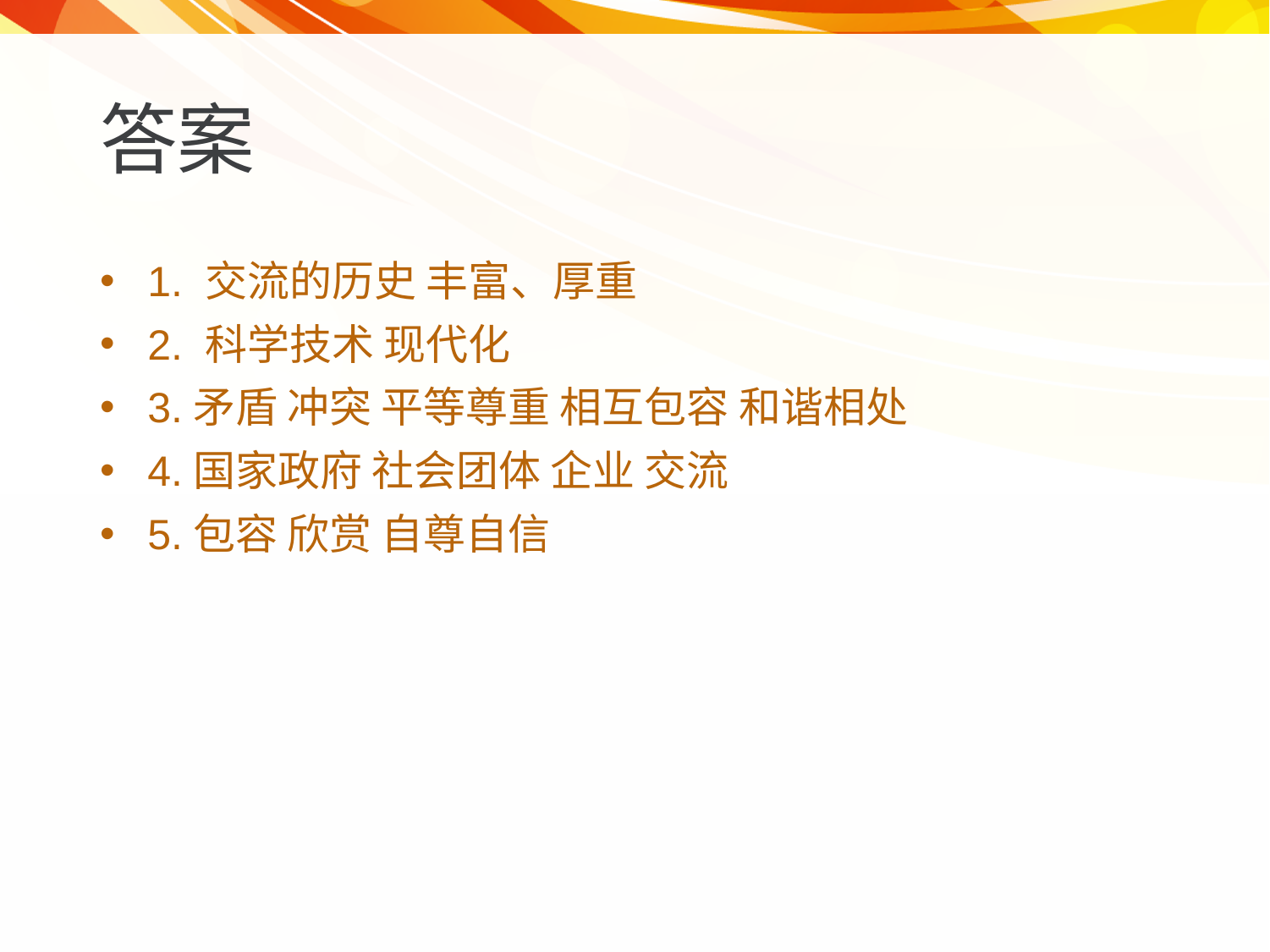

# 答案
1. 交流的历史 丰富、厚重
2. 科学技术 现代化
3.矛盾 冲突 平等尊重 相互包容 和谐相处
4.国家政府 社会团体 企业 交流
5.包容 欣赏 自尊自信